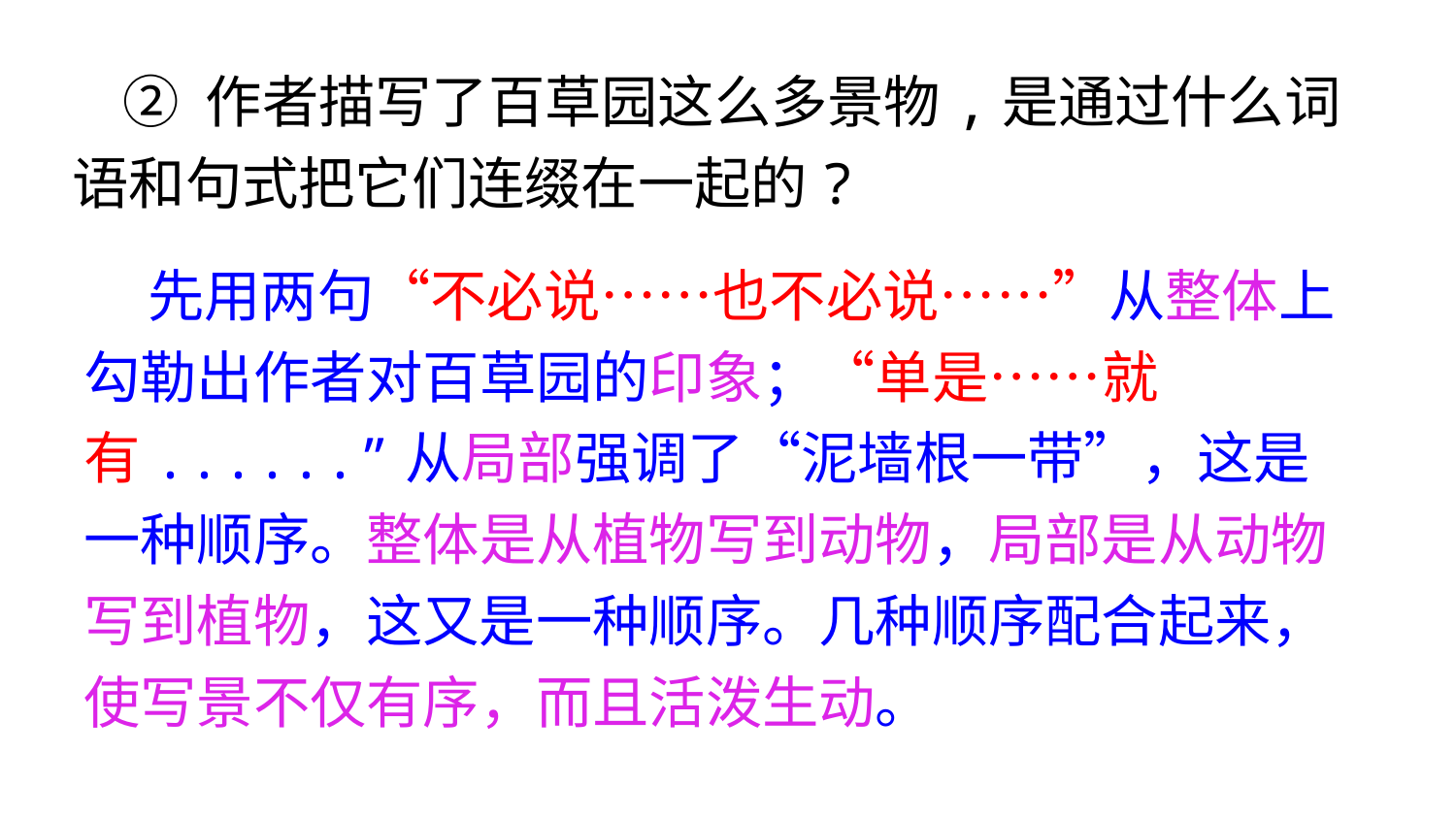

② 作者描写了百草园这么多景物,是通过什么词语和句式把它们连缀在一起的?
    先用两句“不必说……也不必说……”从整体上勾勒出作者对百草园的印象；“单是……就有......”从局部强调了“泥墙根一带”，这是一种顺序。整体是从植物写到动物，局部是从动物写到植物，这又是一种顺序。几种顺序配合起来，使写景不仅有序，而且活泼生动。